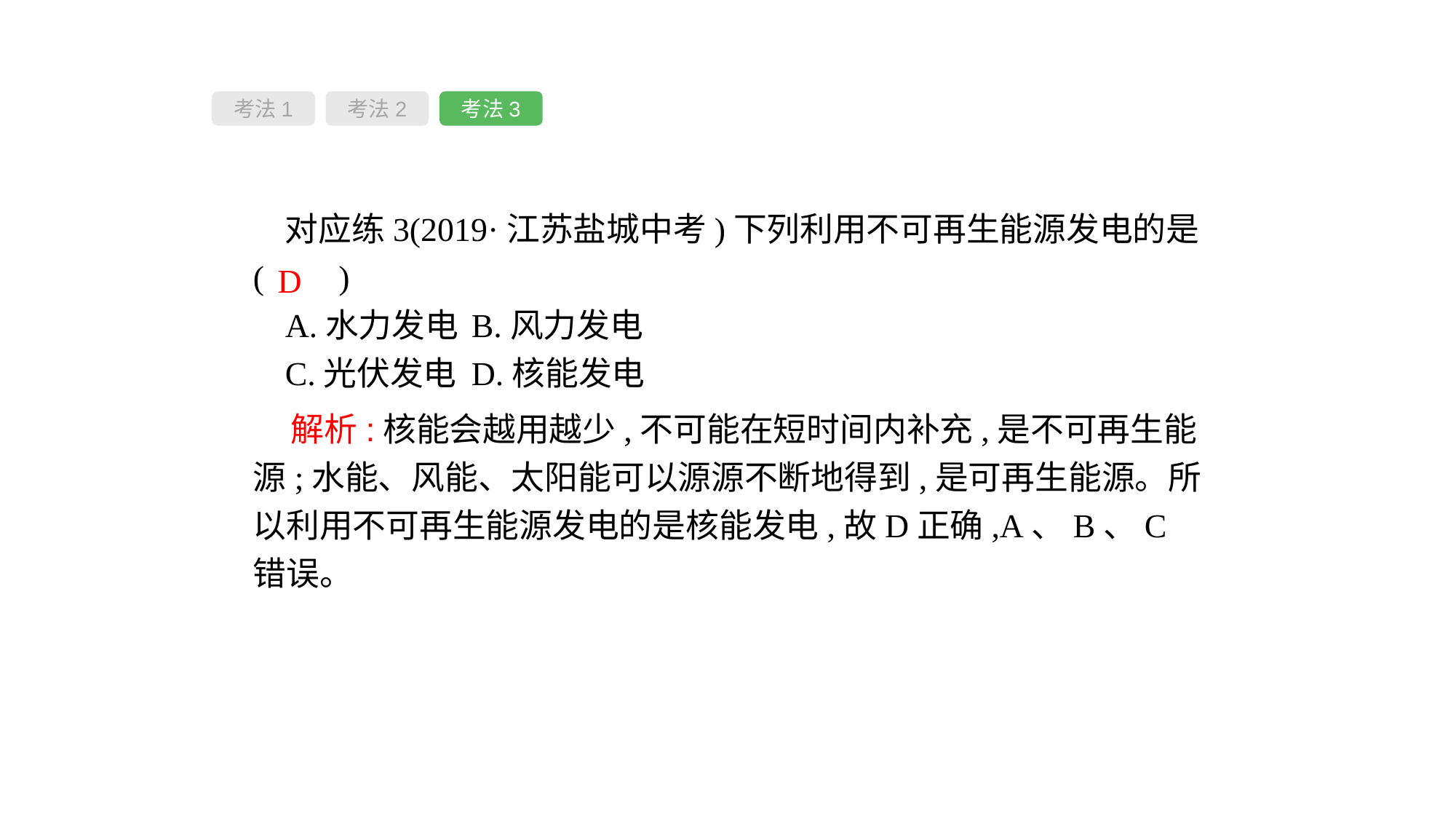

考法1
考法2
考法3
对应练3(2019·江苏盐城中考)下列利用不可再生能源发电的是(   　)
A.水力发电	B.风力发电
C.光伏发电	D.核能发电
D
    解析:核能会越用越少,不可能在短时间内补充,是不可再生能源;水能、风能、太阳能可以源源不断地得到,是可再生能源。所以利用不可再生能源发电的是核能发电,故D正确,A、B、C错误。